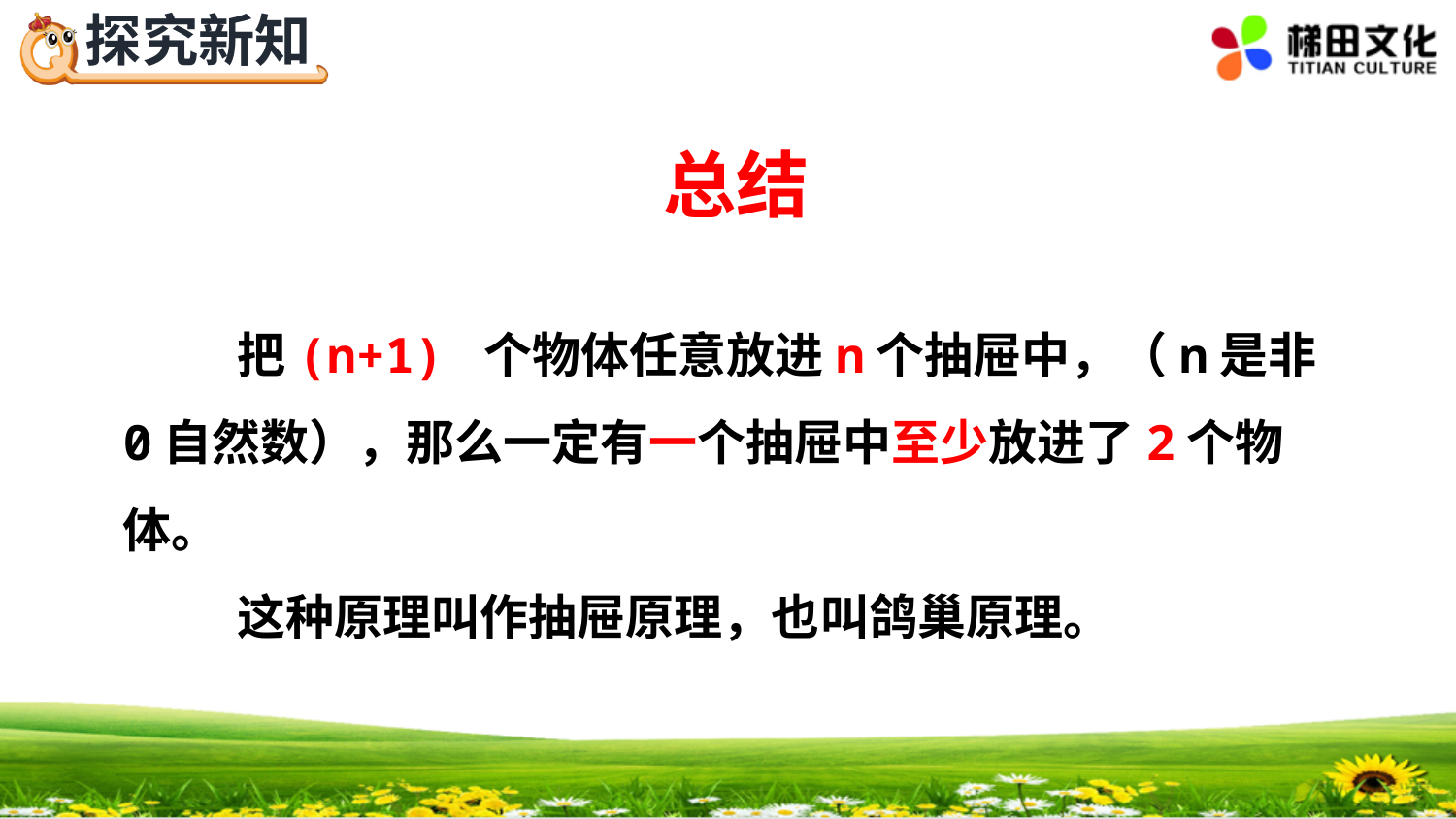

总结
把(n+1) 个物体任意放进n个抽屉中，（n是非0自然数），那么一定有一个抽屉中至少放进了2个物体。
这种原理叫作抽屉原理，也叫鸽巢原理。